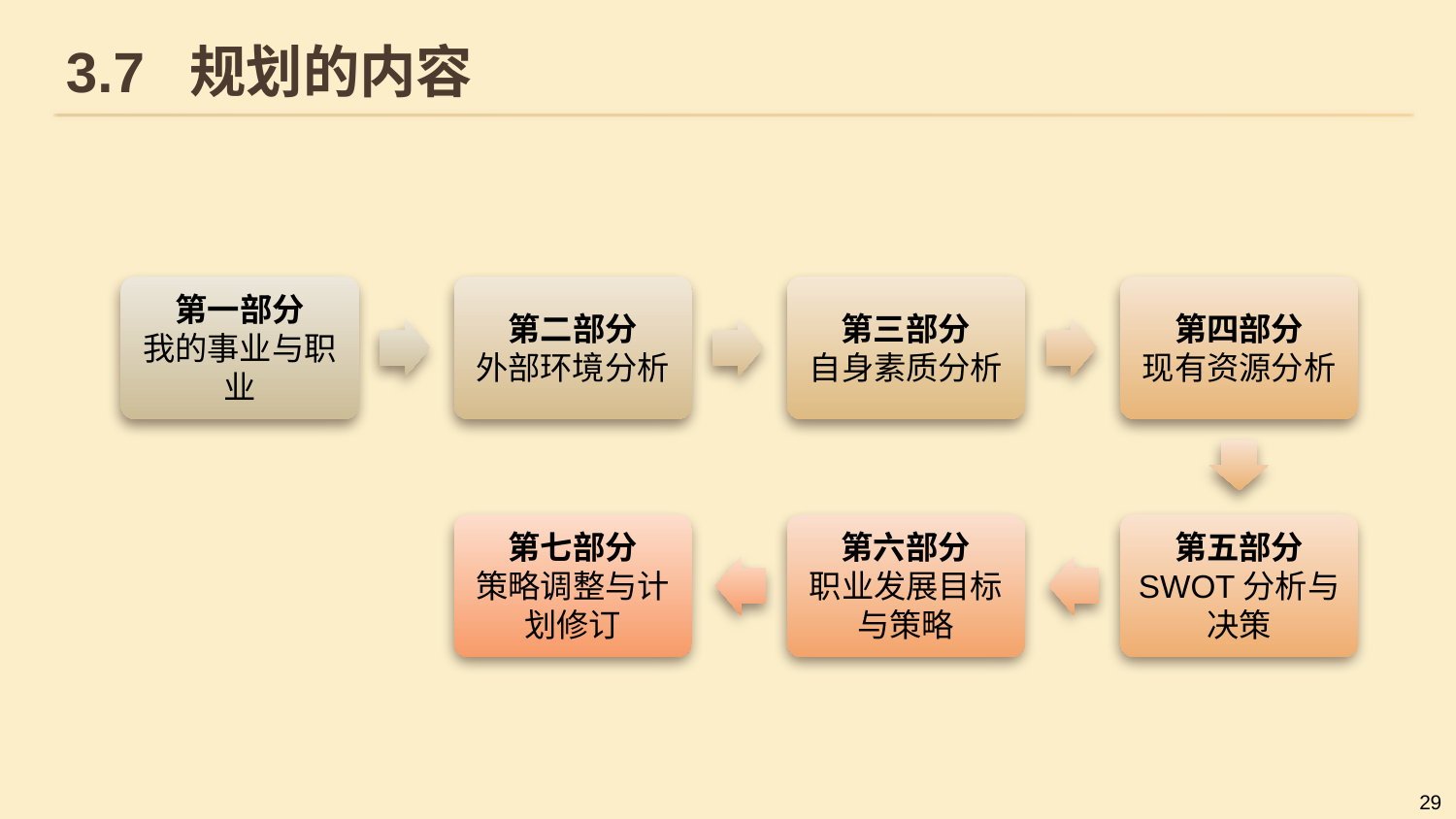

# 3.7  规划的内容
第一部分
我的事业与职业

第二部分
外部环境分析

第三部分
自身素质分析

第四部分
现有资源分析

第五部分
SWOT分析与决策

第六部分
职业发展目标与策略

第七部分
策略调整与计划修订
29